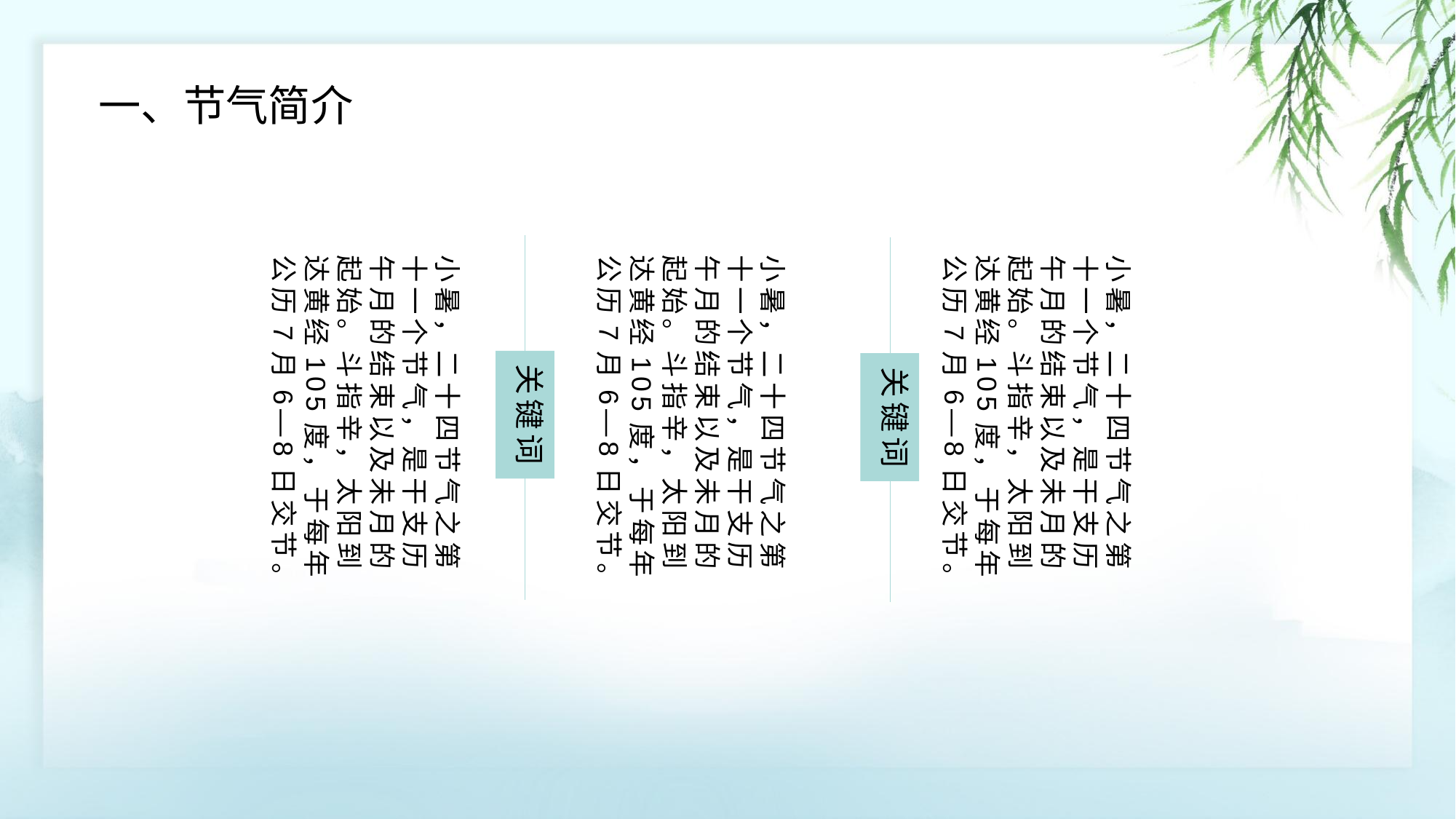

一、节气简介
小暑，二十四节气之第十一个节气，是干支历午月的结束以及未月的起始。斗指辛，太阳到达黄经105度，于每年公历7月6—8日交节。
小暑，二十四节气之第十一个节气，是干支历午月的结束以及未月的起始。斗指辛，太阳到达黄经105度，于每年公历7月6—8日交节。
小暑，二十四节气之第十一个节气，是干支历午月的结束以及未月的起始。斗指辛，太阳到达黄经105度，于每年公历7月6—8日交节。
关键词
关键词